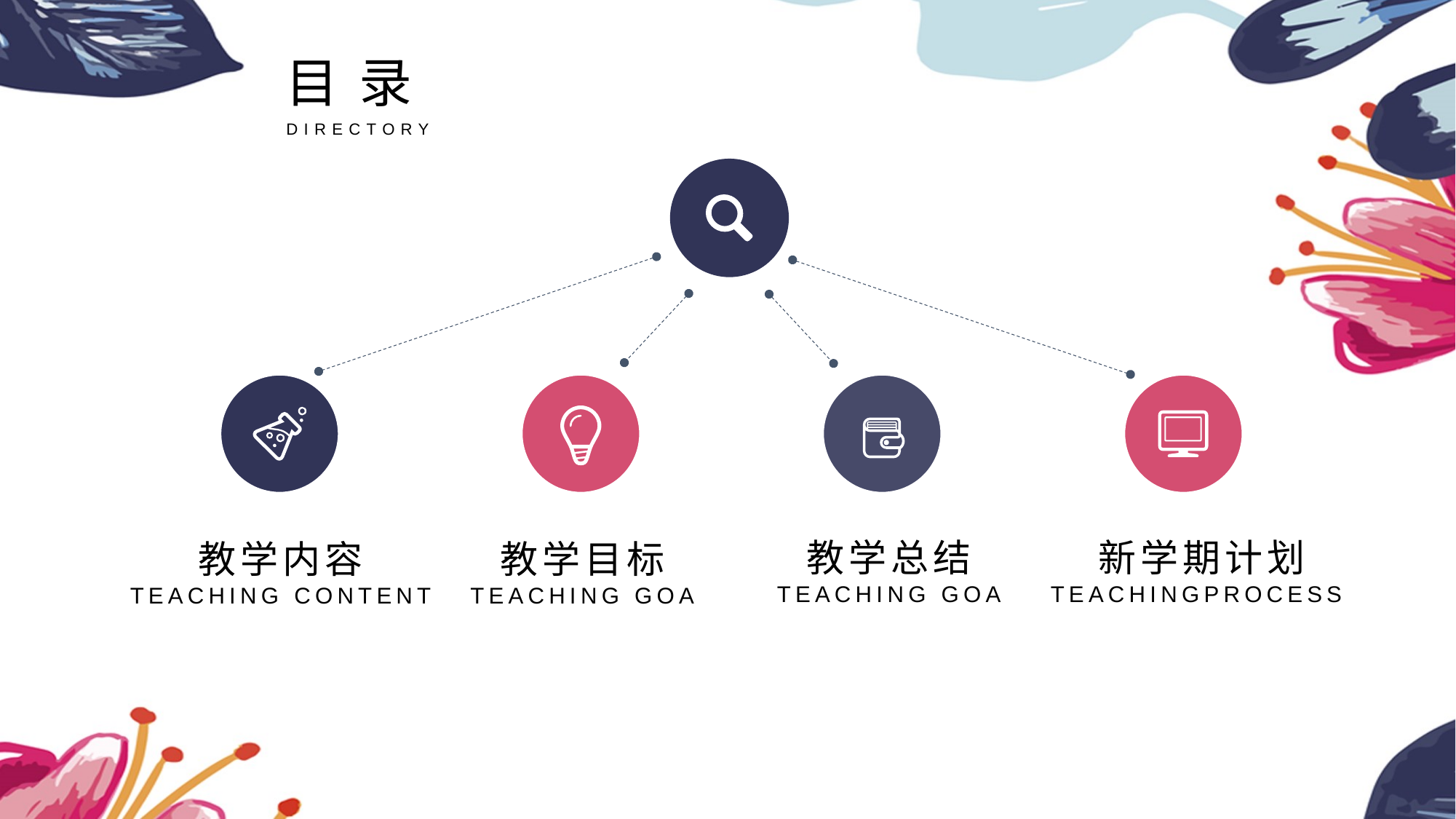

目 录
DIRECTORY

教学总结
TEACHING GOA
新学期计划
TEACHINGPROCESS
教学内容
TEACHING CONTENT
教学目标
TEACHING GOA